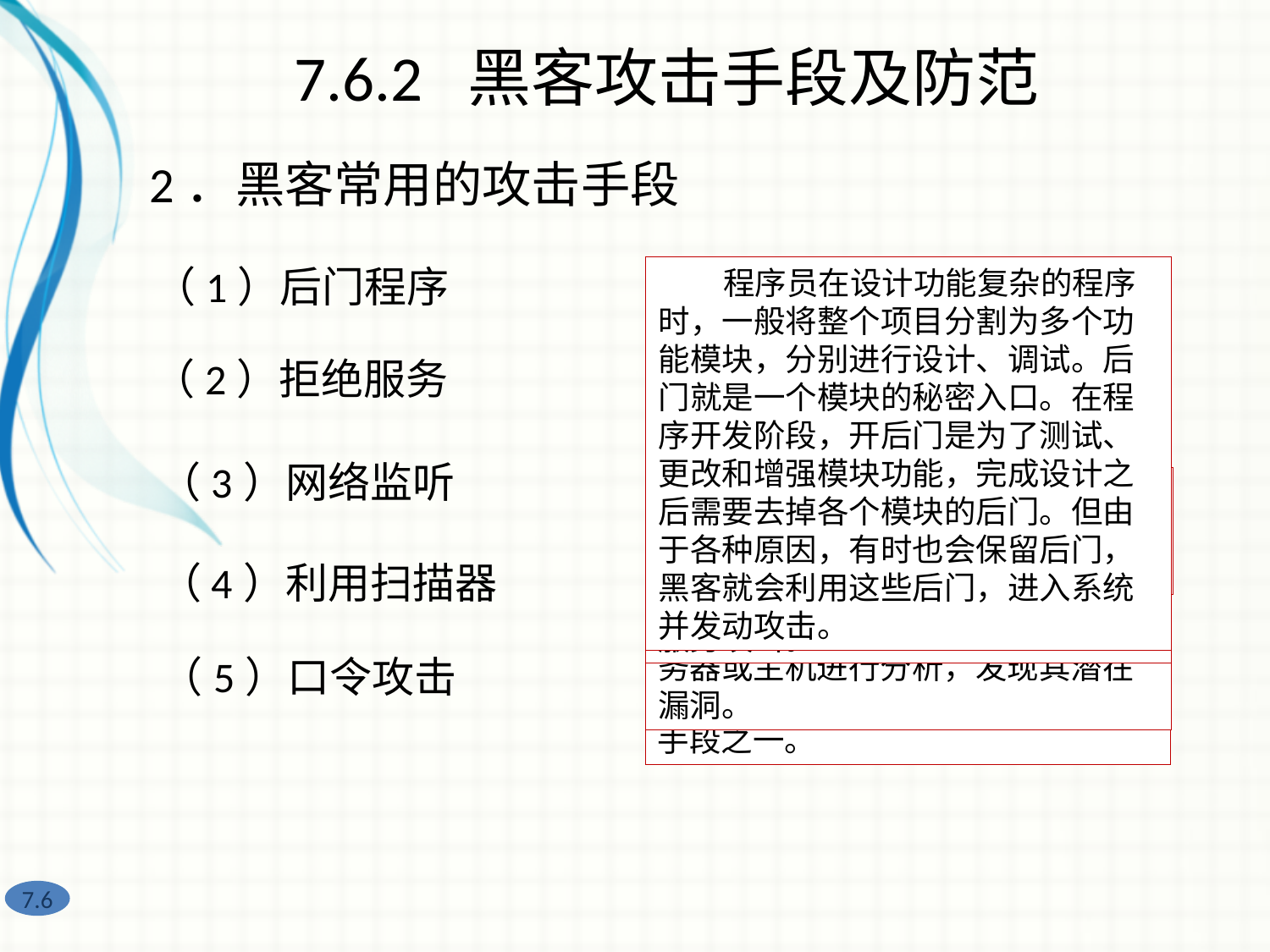

7.6.2  黑客攻击手段及防范
2．黑客常用的攻击手段
（1）后门程序
        程序员在设计功能复杂的程序时，一般将整个项目分割为多个功能模块，分别进行设计、调试。后门就是一个模块的秘密入口。在程序开发阶段，开后门是为了测试、更改和增强模块功能，完成设计之后需要去掉各个模块的后门。但由于各种原因，有时也会保留后门，黑客就会利用这些后门，进入系统并发动攻击。
         拒绝服务攻击即攻击者想办法让目标机器停止提供服务，这是黑客常用的攻击手段之一。它使用超出被攻击目标处理能力的大量数据包消耗带宽资源，最后致使网络服务瘫痪。黑客能使用这种攻击手段是因为网络协议本身有安全缺陷。
信息炸弹攻击是最简单的一种拒绝服务攻击。
（2）拒绝服务
（3）网络监听
         网络监听是将网络接口设置为监听模式，监视网络状态、数据流等，从而截获网上传输的信息。
        扫描器是一种特殊的程序，可以自动检测远程或本地计算机的安全性弱点，黑客通过扫描器在Internet上查找攻击目标，对目标服务器或主机进行分析，发现其潜在漏洞。
（4）利用扫描器
（5）口令攻击
        密码破解也是黑客常用的攻击手段之一。